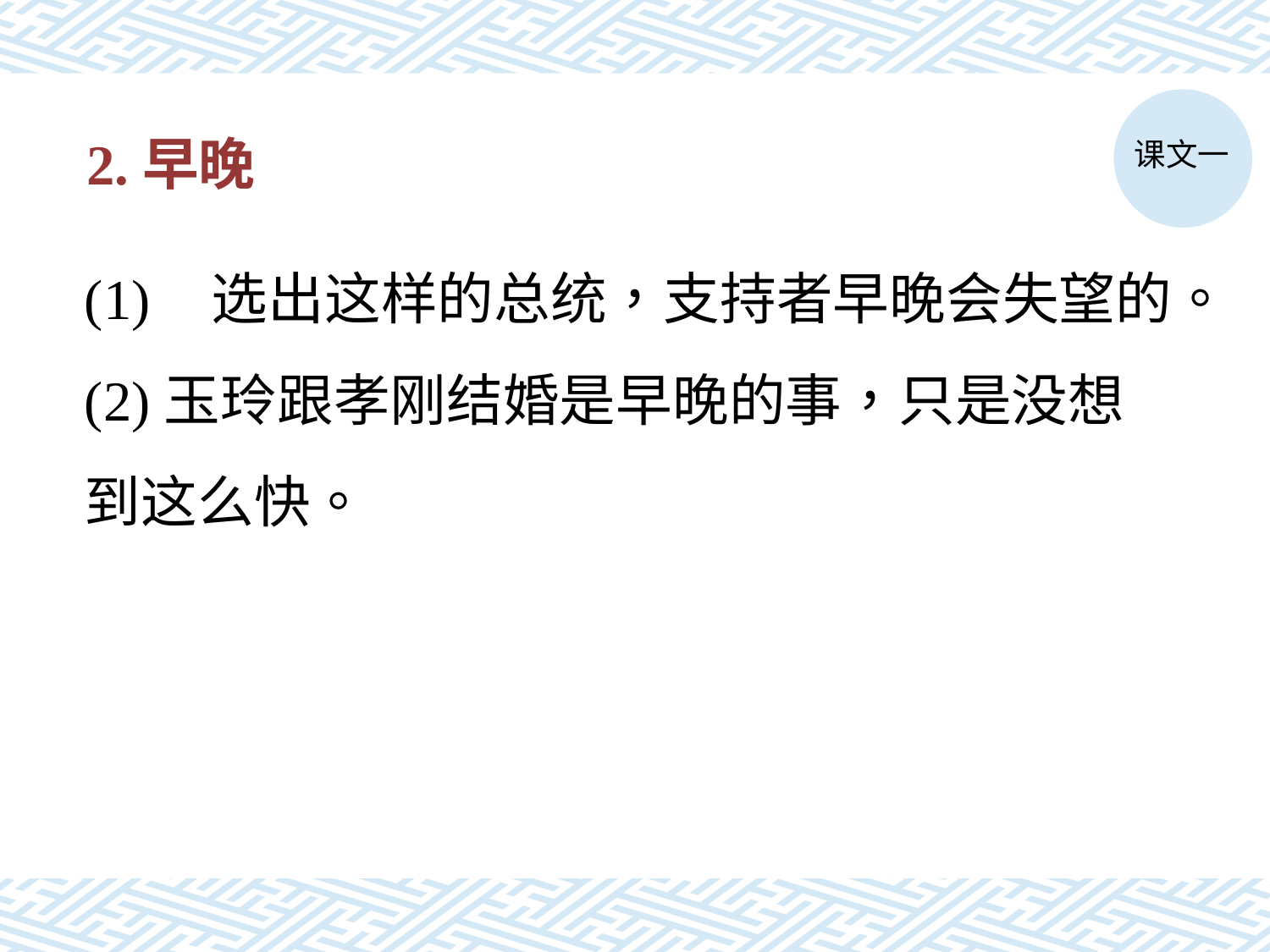

课文一
# 2.早晚
(1)	选出这样的总统，支持者早晚会失望的。
(2)玉玲跟孝刚结婚是早晚的事，只是没想到这么快。